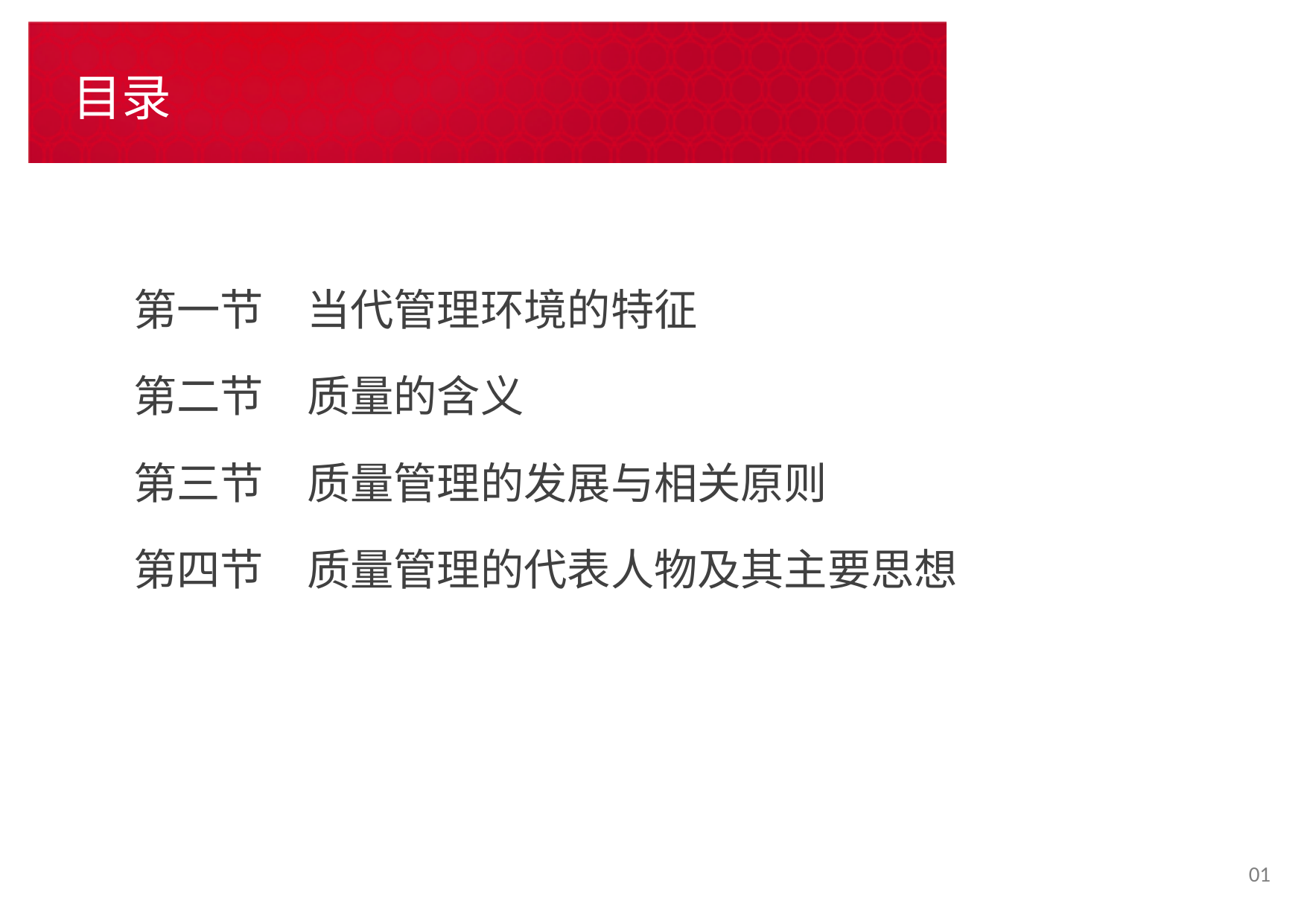

# 目录
第一节　当代管理环境的特征
第二节　质量的含义
第三节　质量管理的发展与相关原则
第四节　质量管理的代表人物及其主要思想
01